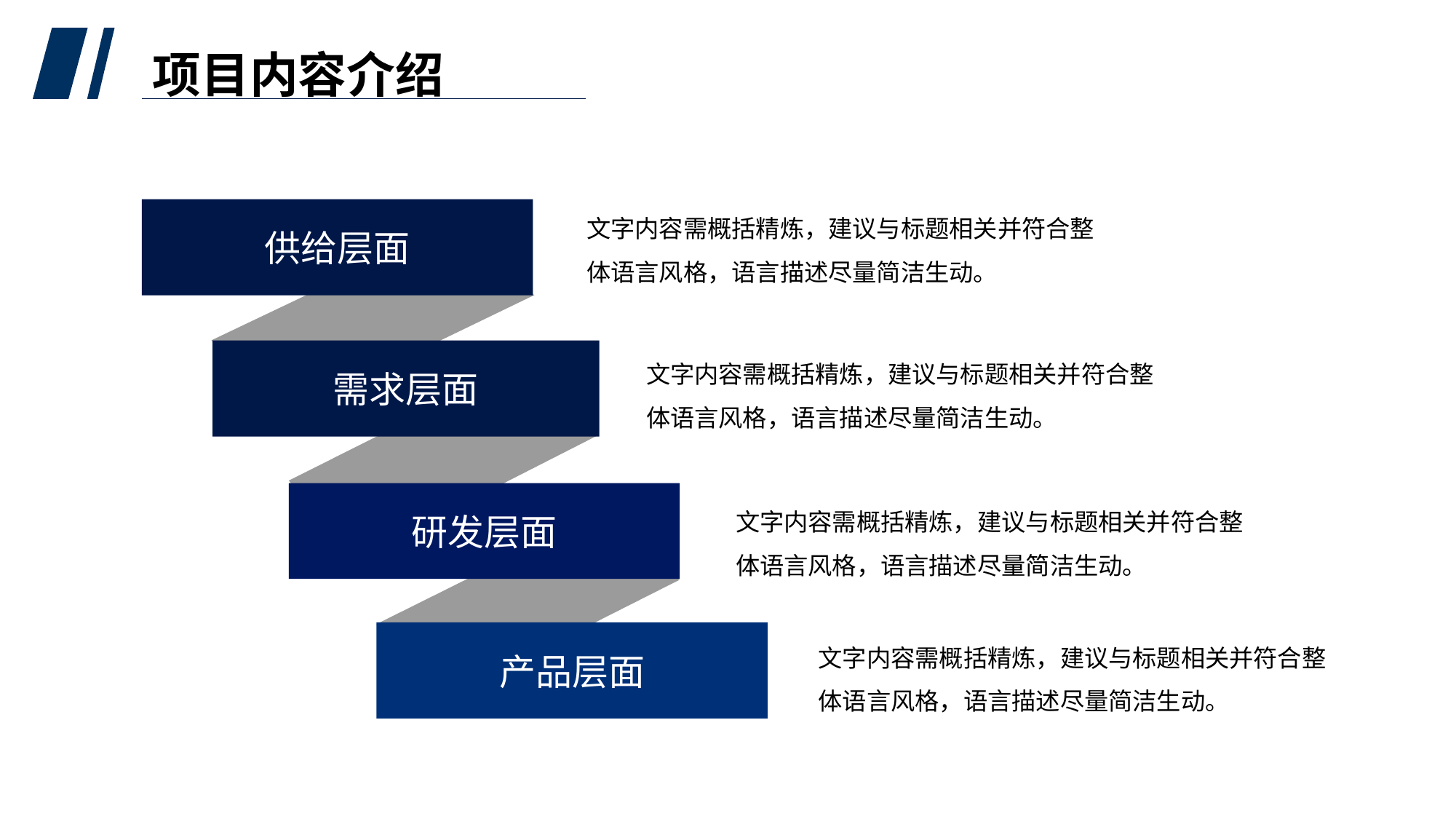

# 项目内容介绍
文字内容需概括精炼，建议与标题相关并符合整体语言风格，语言描述尽量简洁生动。
供给层面

文字内容需概括精炼，建议与标题相关并符合整体语言风格，语言描述尽量简洁生动。
需求层面

研发层面
文字内容需概括精炼，建议与标题相关并符合整体语言风格，语言描述尽量简洁生动。

文字内容需概括精炼，建议与标题相关并符合整体语言风格，语言描述尽量简洁生动。
产品层面